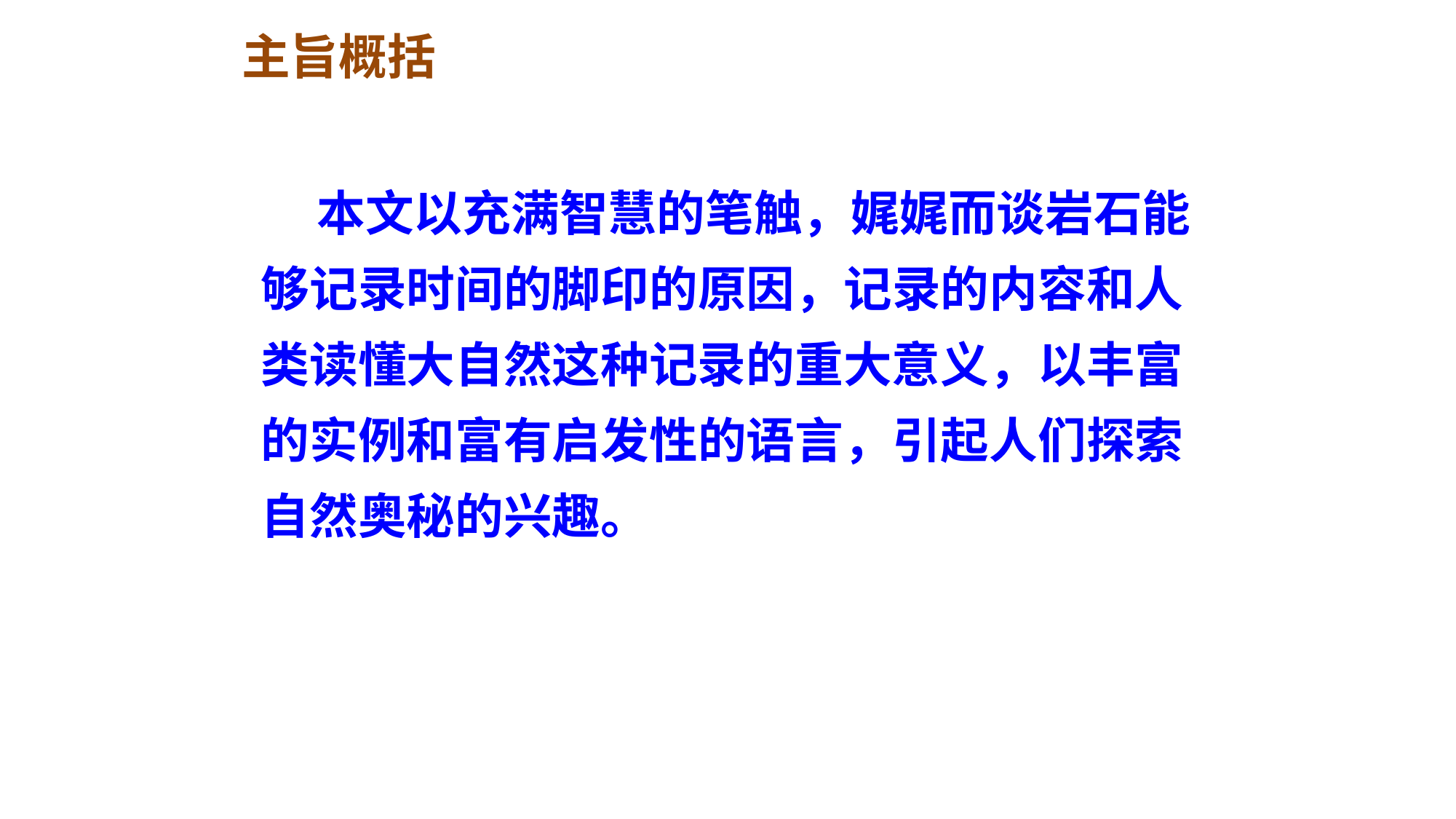

主旨概括
    本文以充满智慧的笔触，娓娓而谈岩石能够记录时间的脚印的原因，记录的内容和人类读懂大自然这种记录的重大意义，以丰富的实例和富有启发性的语言，引起人们探索自然奥秘的兴趣。